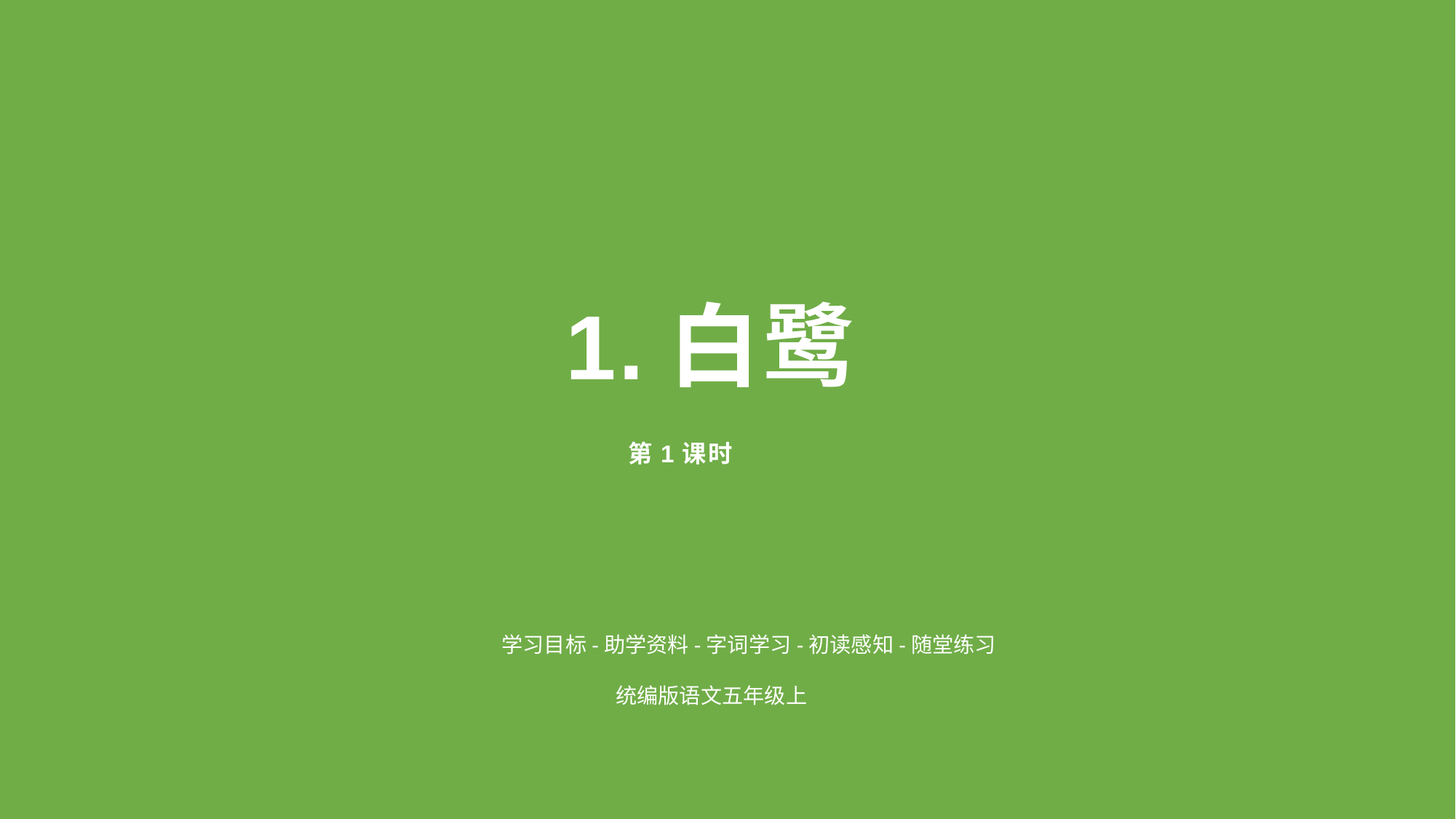

1.白鹭
第1课时
学习目标-助学资料-字词学习-初读感知-随堂练习

统编版语文五年级上